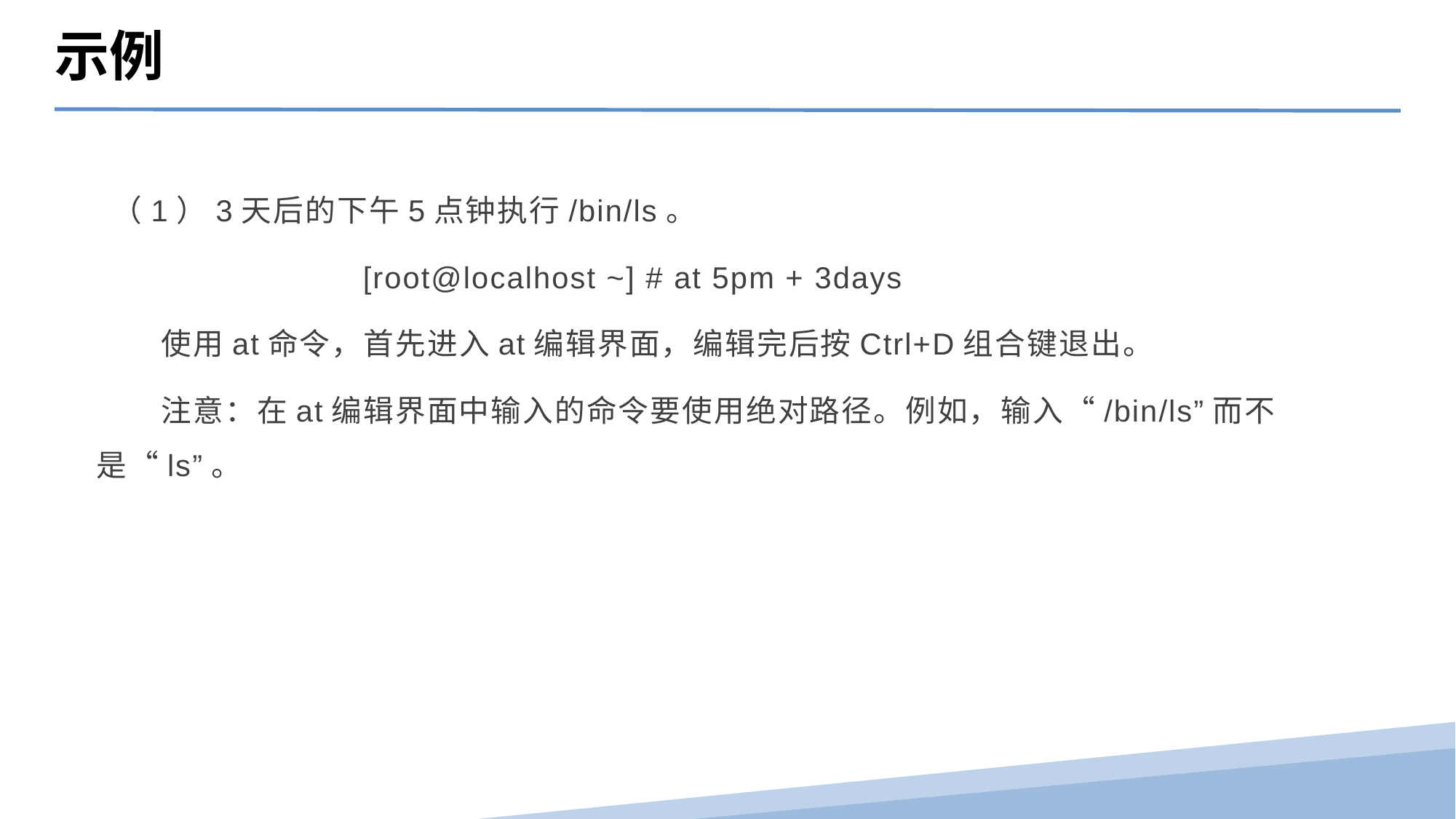

示例
 （1）3天后的下午5点钟执行/bin/ls。
                           [root@localhost ~] # at 5pm + 3days
       使用at命令，首先进入at编辑界面，编辑完后按Ctrl+D组合键退出。
       注意：在at编辑界面中输入的命令要使用绝对路径。例如，输入“/bin/ls”而不是“ls”。